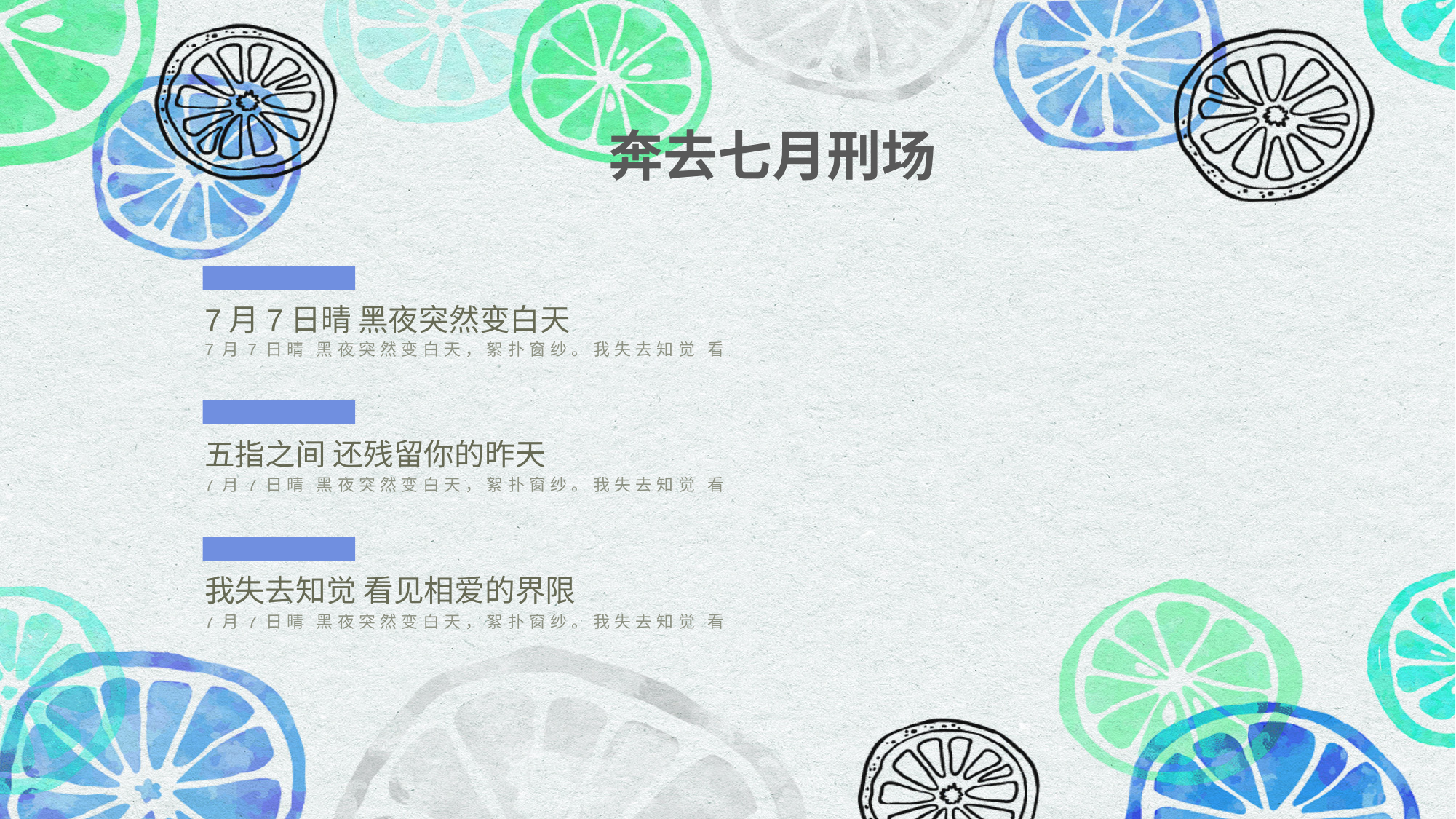

奔去七月刑场

7月7日晴 黑夜突然变白天
7月7日晴 黑夜突然变白天，絮扑窗纱。我失去知觉 看见相爱的界限，

五指之间 还残留你的昨天
7月7日晴 黑夜突然变白天，絮扑窗纱。我失去知觉 看见相爱的界限，

我失去知觉 看见相爱的界限
7月7日晴 黑夜突然变白天，絮扑窗纱。我失去知觉 看见相爱的界限，